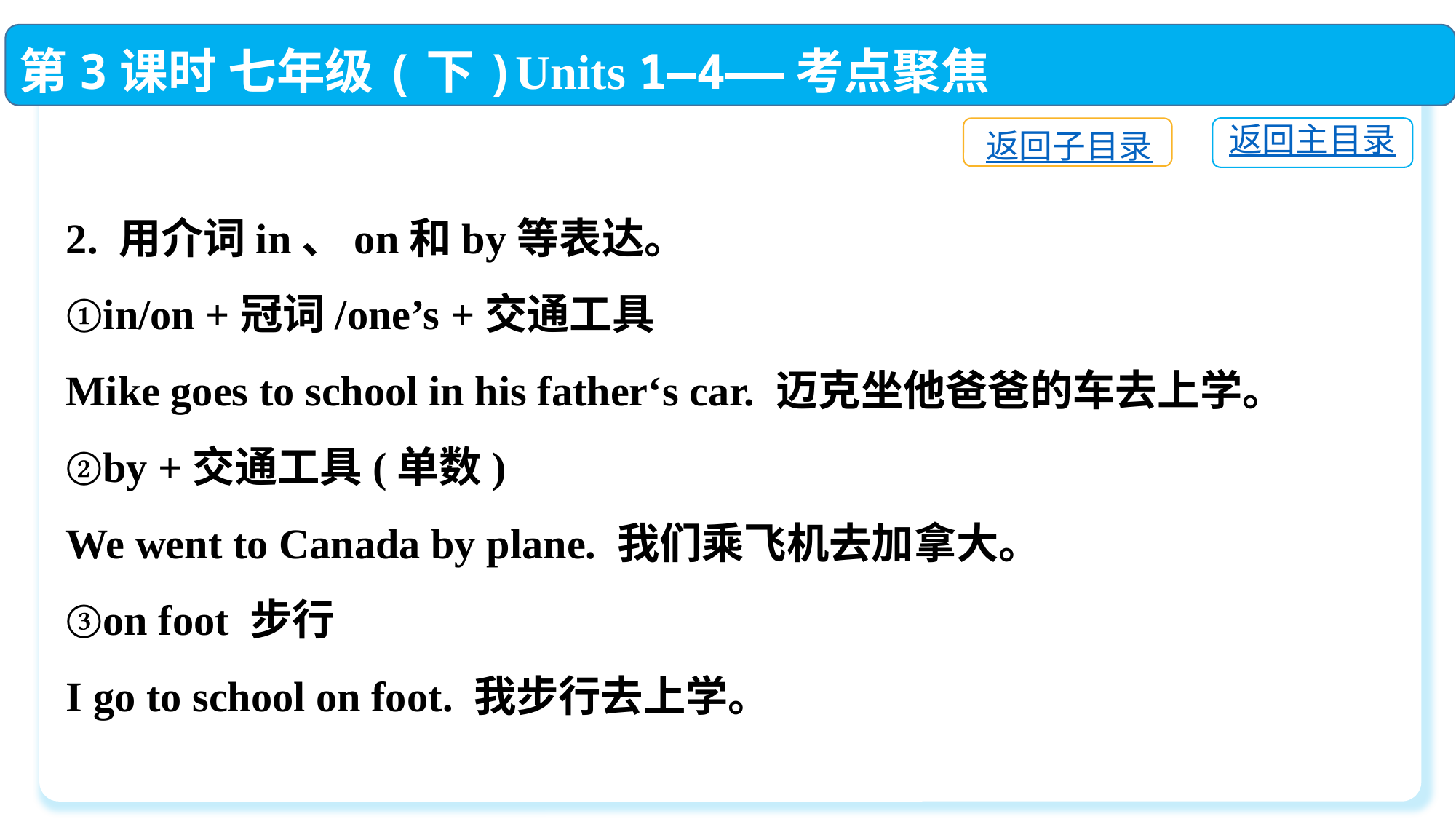

第3课时 七年级(下)Units 1—4——考点聚焦

返回主目录

返回子目录
2. 用介词in、on和by等表达。
①in/on +冠词/one’s +交通工具
Mike goes to school in his father‘s car. 迈克坐他爸爸的车去上学。
②by +交通工具(单数)
We went to Canada by plane. 我们乘飞机去加拿大。
③on foot 步行
I go to school on foot. 我步行去上学。